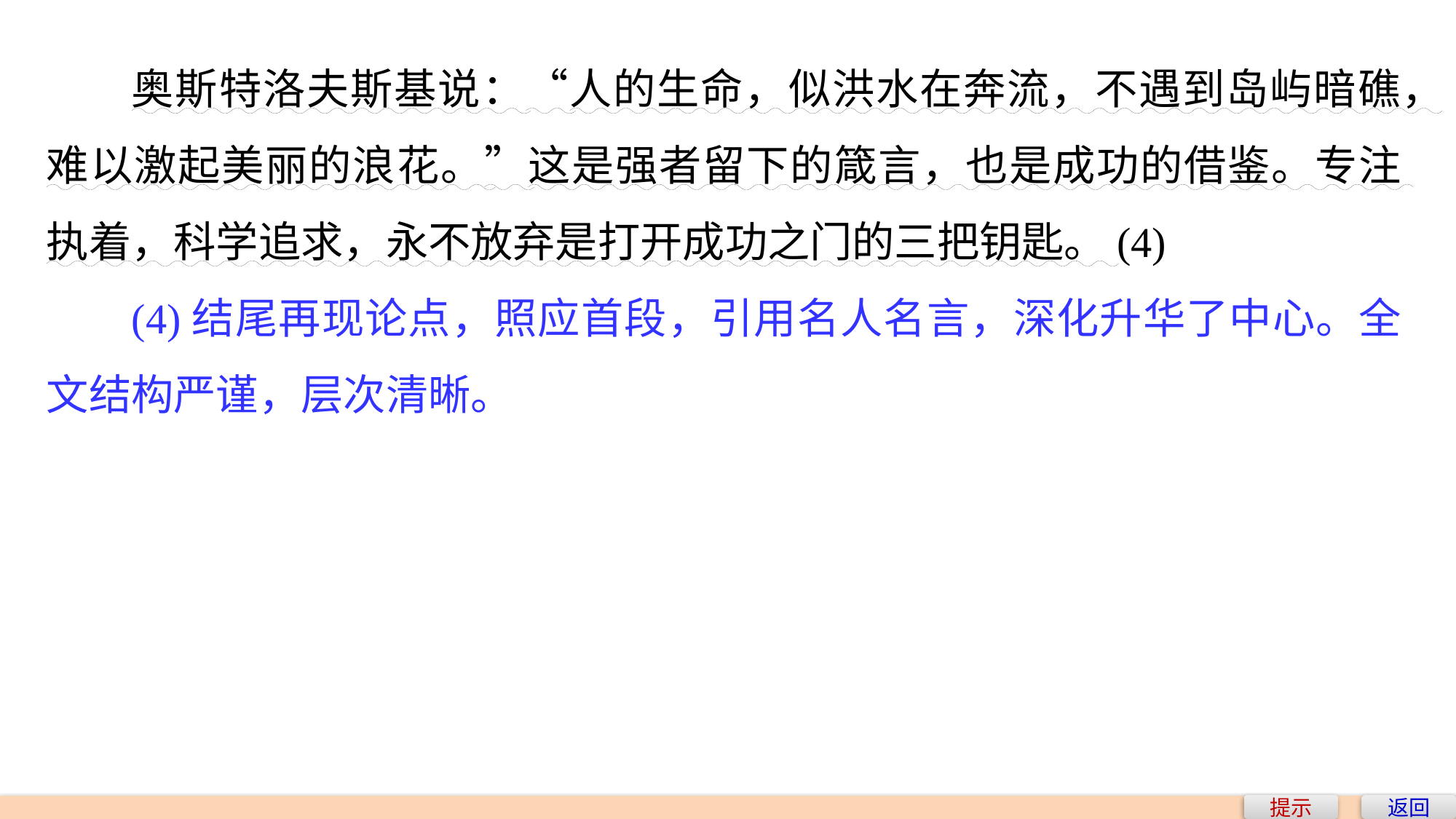

奥斯特洛夫斯基说：“人的生命，似洪水在奔流，不遇到岛屿暗礁，难以激起美丽的浪花。”这是强者留下的箴言，也是成功的借鉴。专注执着，科学追求，永不放弃是打开成功之门的三把钥匙。(4)
(4)结尾再现论点，照应首段，引用名人名言，深化升华了中心。全文结构严谨，层次清晰。
提示
返回